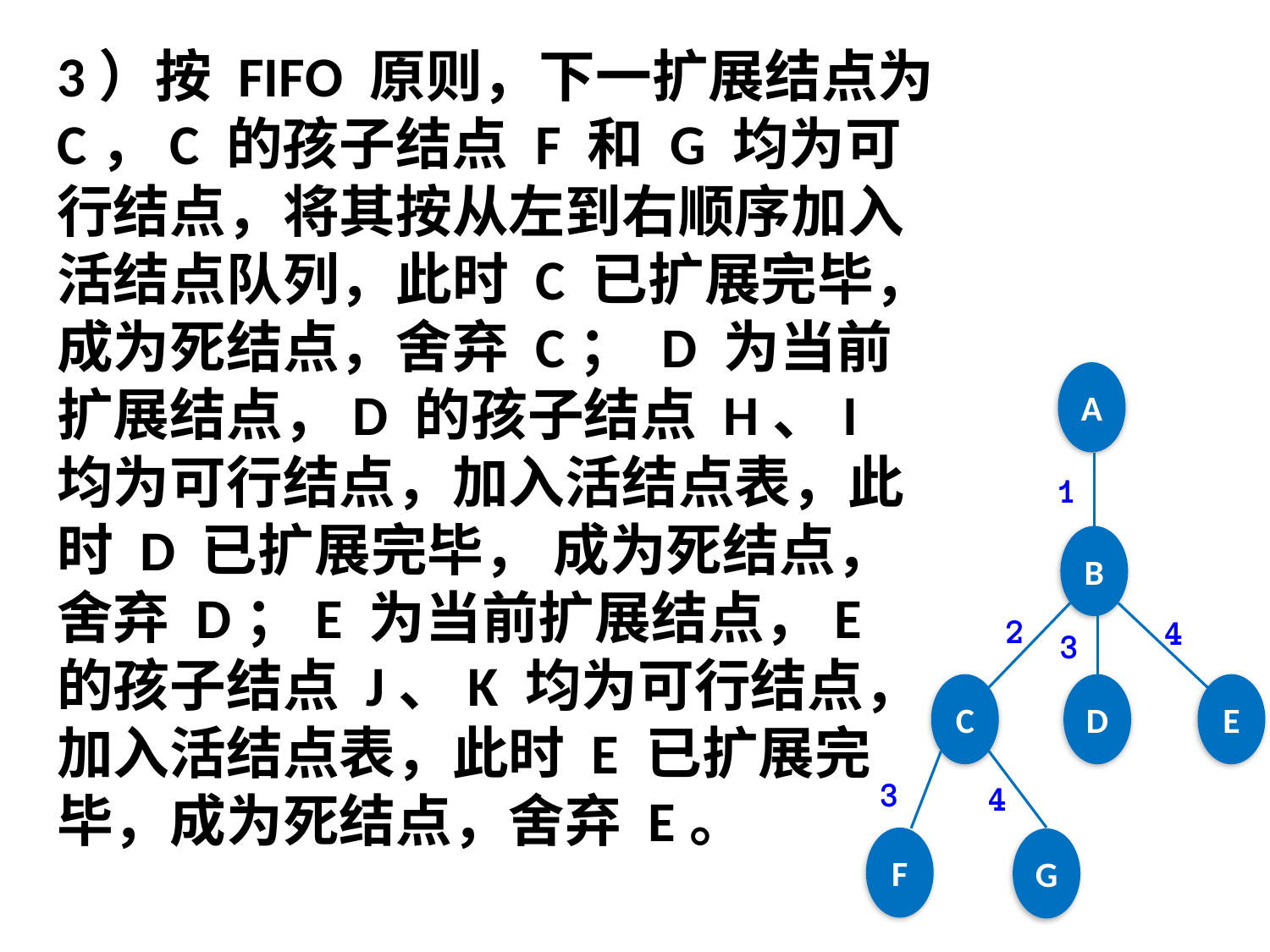

3）按 FIFO 原则，下一扩展结点为 C，C 的孩子结点 F 和 G 均为可行结点，将其按从左到右顺序加入活结点队列，此时 C 已扩展完毕，成为死结点，舍弃 C； D 为当前扩展结点，D 的孩子结点 H、I 均为可行结点，加入活结点表，此时 D 已扩展完毕， 成为死结点，舍弃 D；E 为当前扩展结点，E 的孩子结点 J、K 均为可行结点，加入活结点表，此时 E 已扩展完毕，成为死结点，舍弃 E。
A
1
B
2
4
3
C
D
E
3
4
F
G